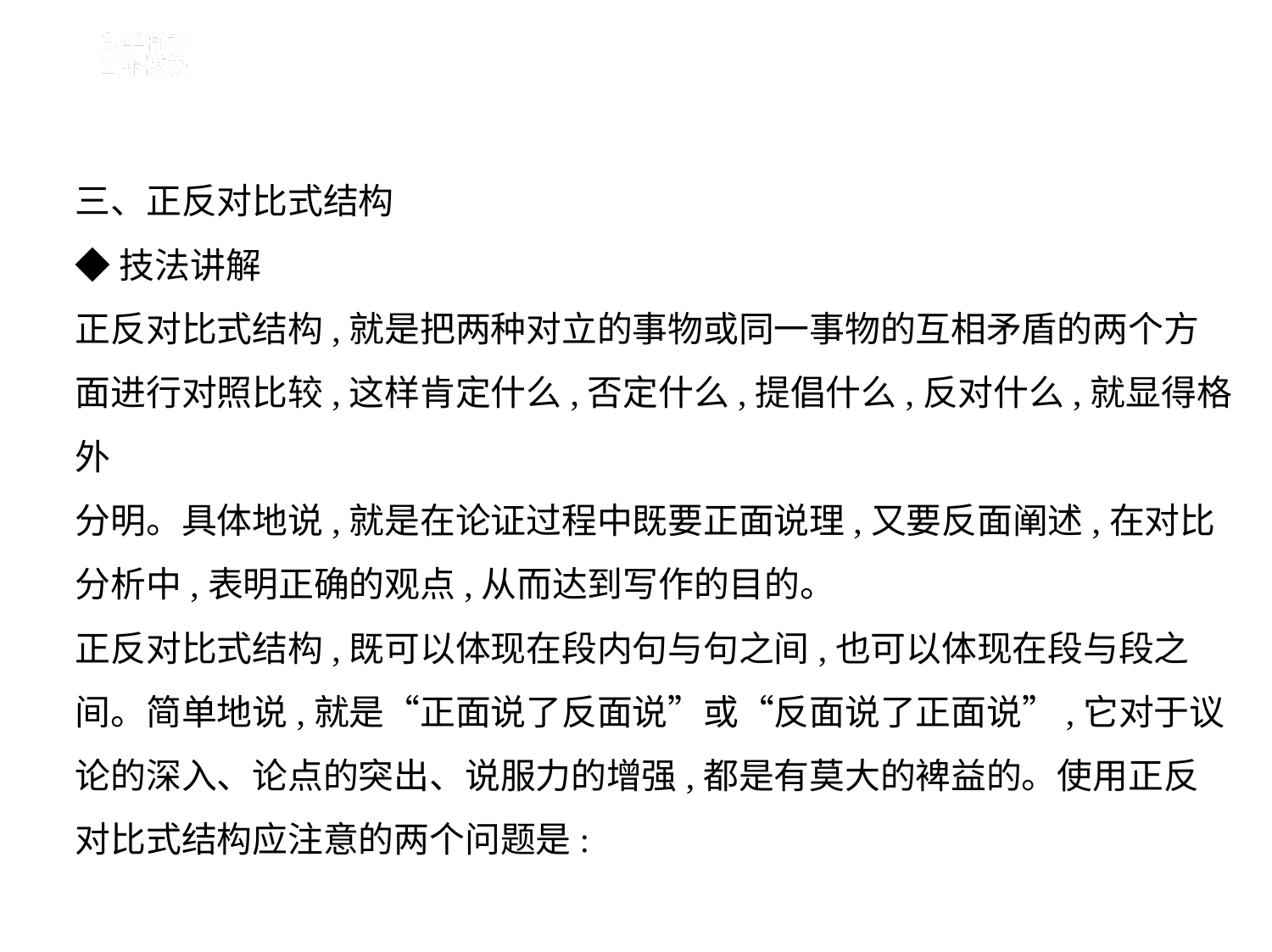

三、正反对比式结构
◆技法讲解
正反对比式结构,就是把两种对立的事物或同一事物的互相矛盾的两个方
面进行对照比较,这样肯定什么,否定什么,提倡什么,反对什么,就显得格外
分明。具体地说,就是在论证过程中既要正面说理,又要反面阐述,在对比
分析中,表明正确的观点,从而达到写作的目的。
正反对比式结构,既可以体现在段内句与句之间,也可以体现在段与段之
间。简单地说,就是“正面说了反面说”或“反面说了正面说”,它对于议
论的深入、论点的突出、说服力的增强,都是有莫大的裨益的。使用正反
对比式结构应注意的两个问题是: